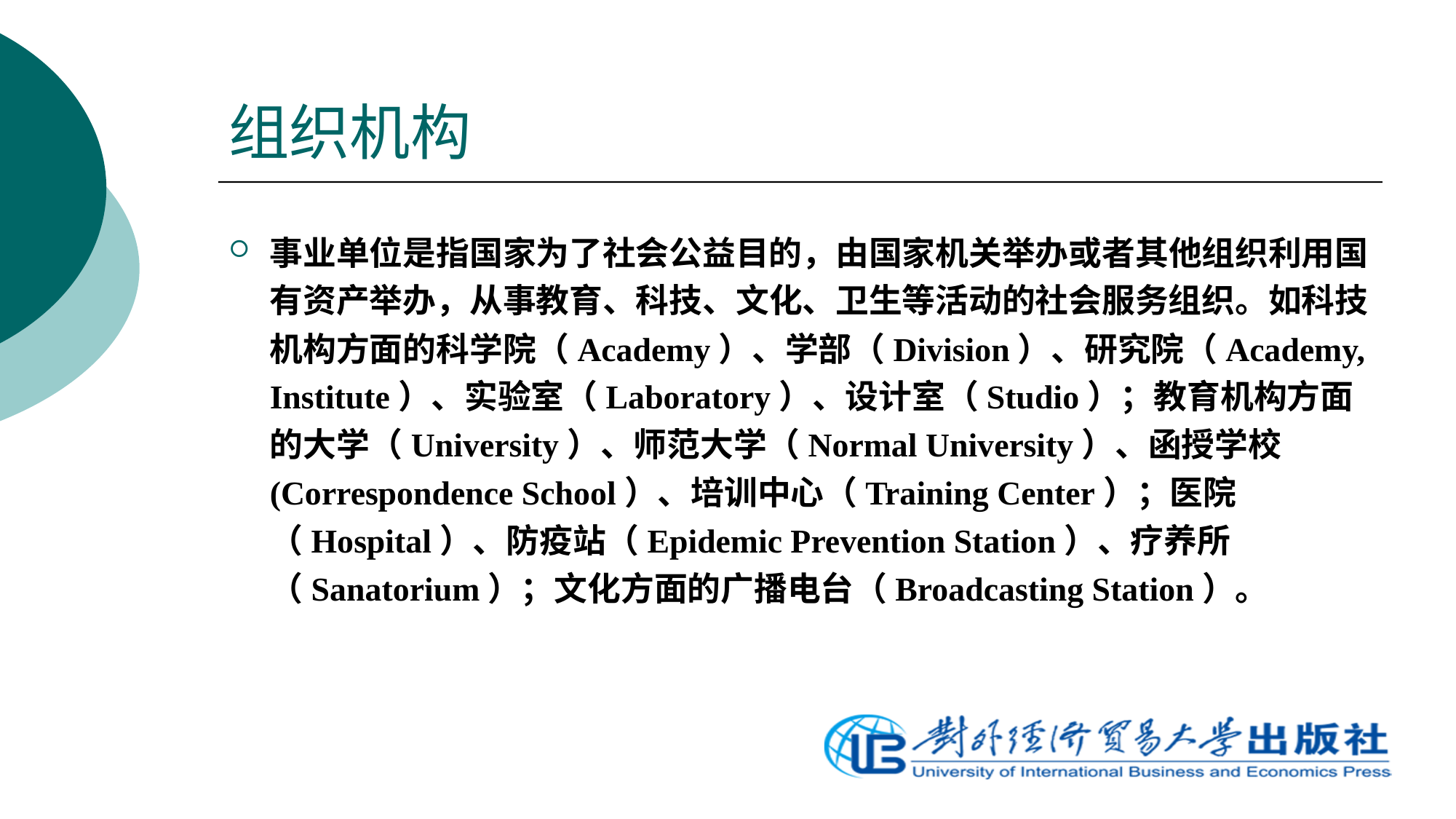

# 组织机构
事业单位是指国家为了社会公益目的，由国家机关举办或者其他组织利用国有资产举办，从事教育、科技、文化、卫生等活动的社会服务组织。如科技机构方面的科学院（Academy）、学部（Division）、研究院（Academy, Institute）、实验室（Laboratory）、设计室（Studio）；教育机构方面的大学（University）、师范大学（Normal University）、函授学校(Correspondence School）、培训中心（Training Center）；医院（Hospital）、防疫站（Epidemic Prevention Station）、疗养所（Sanatorium）；文化方面的广播电台（Broadcasting Station）。